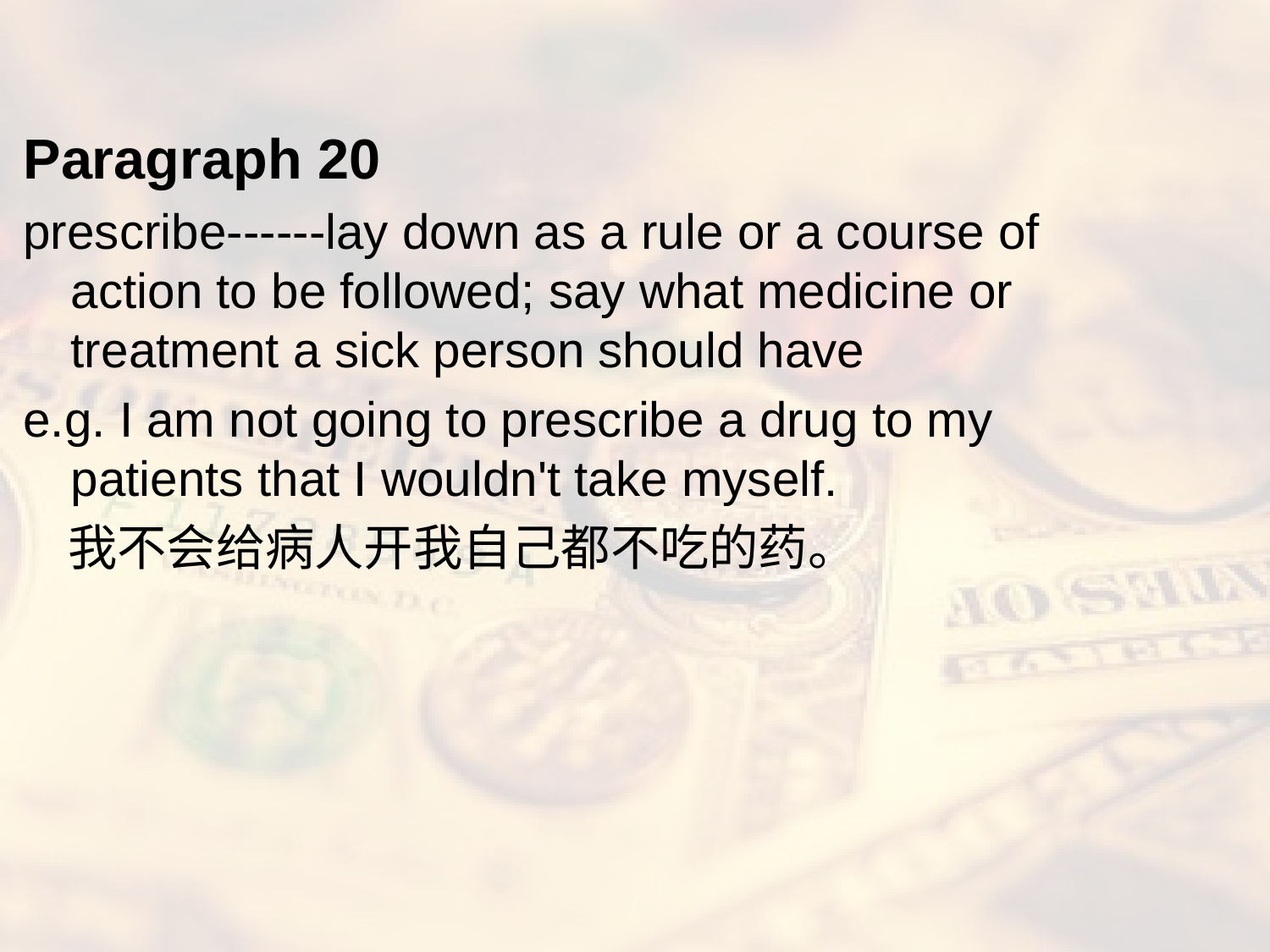

#
Paragraph 20
prescribe------lay down as a rule or a course of action to be followed; say what medicine or treatment a sick person should have
e.g. I am not going to prescribe a drug to my patients that I wouldn't take myself.
   我不会给病人开我自己都不吃的药。